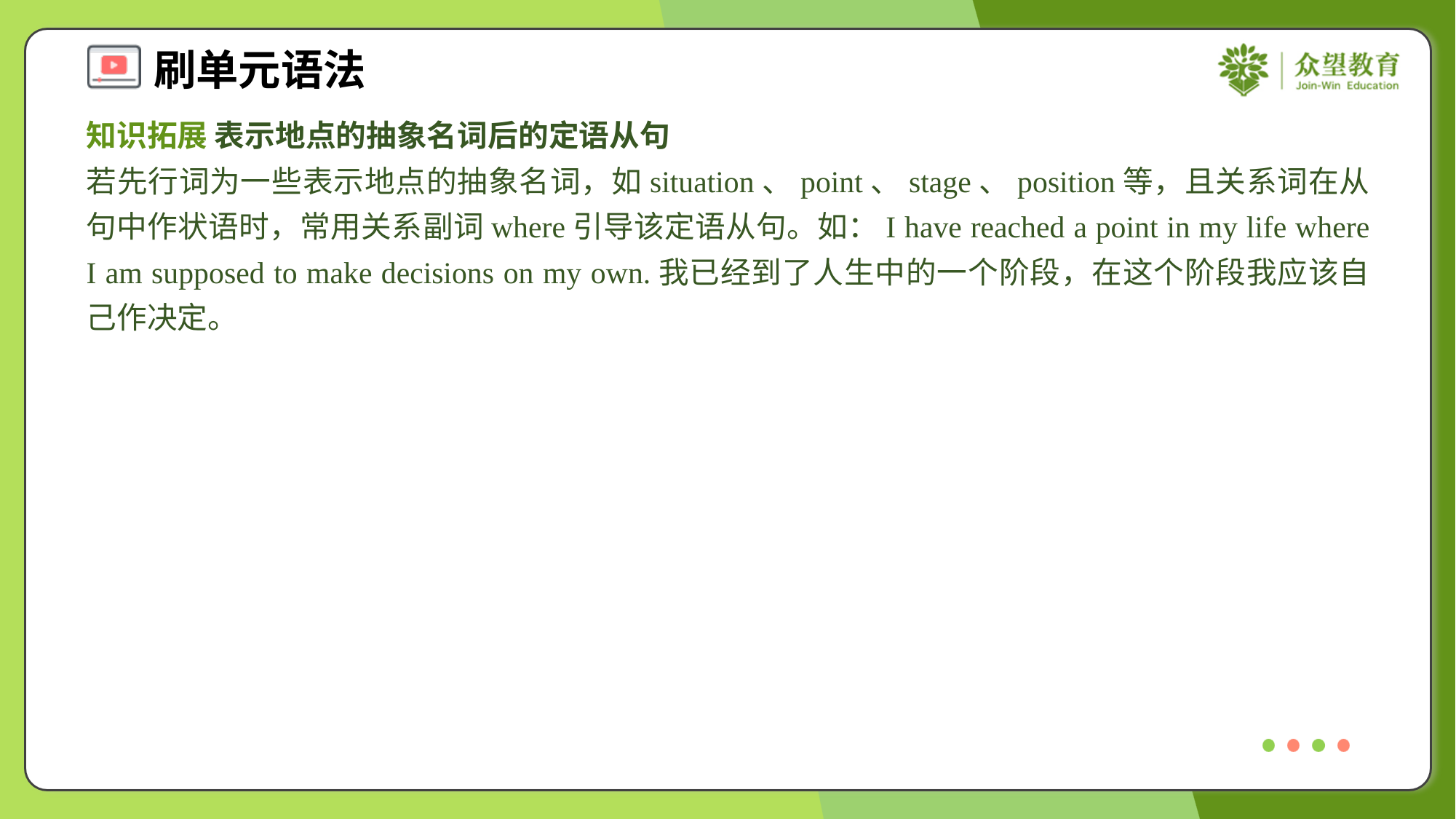

知识拓展 表示地点的抽象名词后的定语从句
若先行词为一些表示地点的抽象名词，如situation、point、stage、position等，且关系词在从句中作状语时，常用关系副词where引导该定语从句。如：I have reached a point in my life where I am supposed to make decisions on my own.我已经到了人生中的一个阶段，在这个阶段我应该自己作决定。